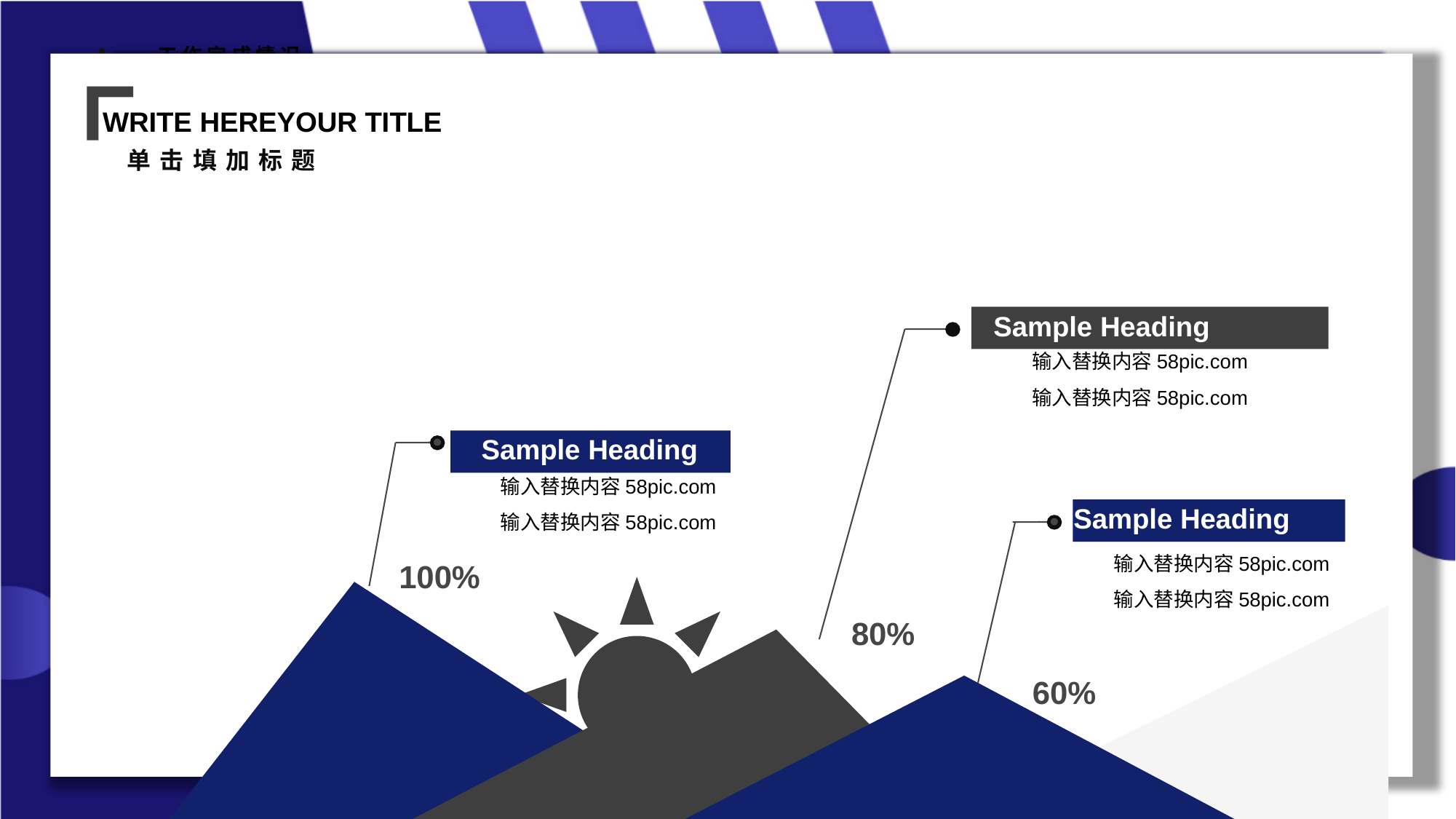

Sample Heading

Sample Heading

Sample Heading

100%

80%

60%

输入替换内容58pic.com
输入替换内容58pic.com
输入替换内容58pic.com
输入替换内容58pic.com
输入替换内容58pic.com
输入替换内容58pic.com